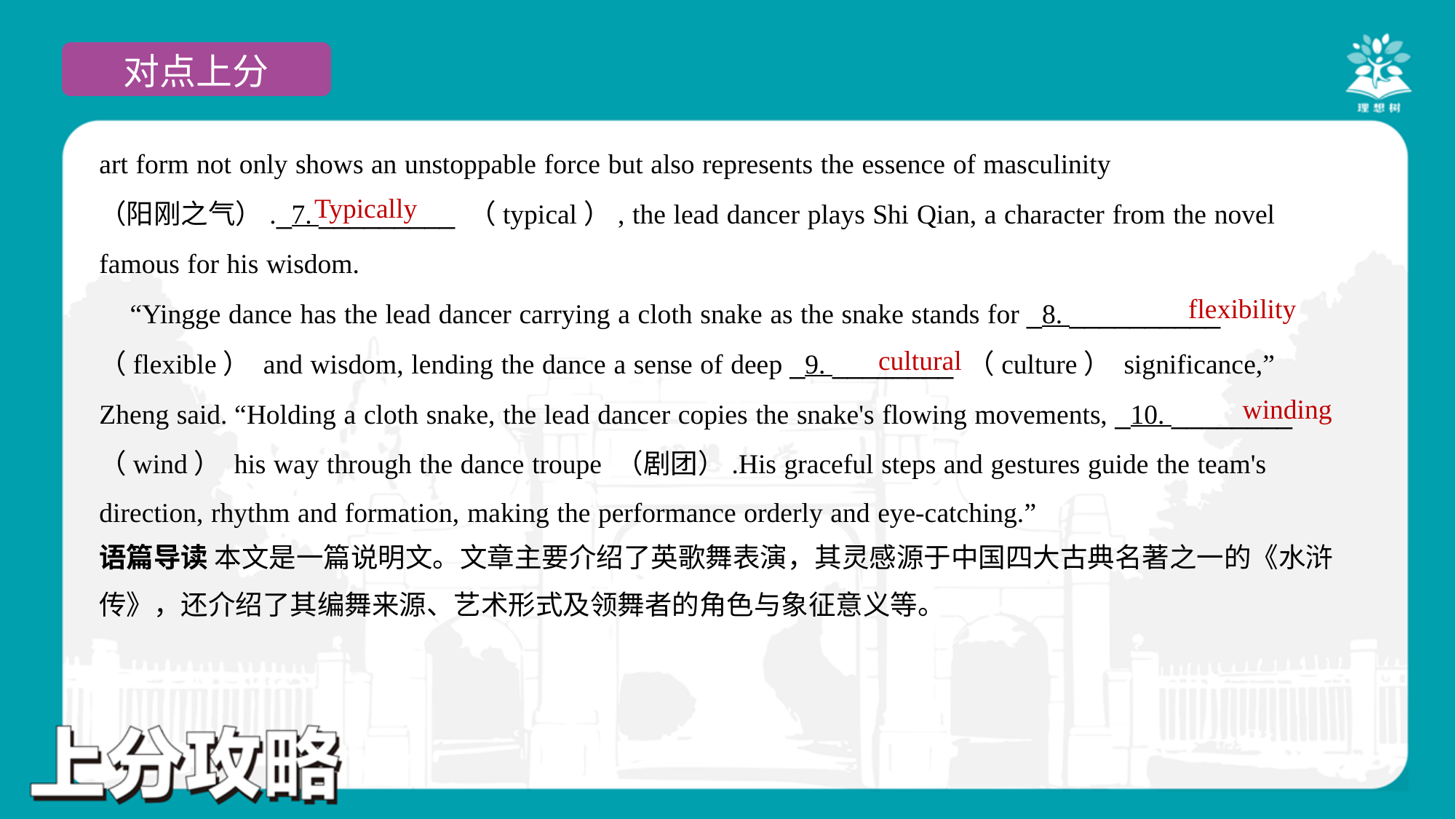

art form not only shows an unstoppable force but also represents the essence of masculinity
（阳刚之气）._7. _________ （typical）, the lead dancer plays Shi Qian, a character from the novel
famous for his wisdom.
    “Yingge dance has the lead dancer carrying a cloth snake as the snake stands for _8. __________
（flexible） and wisdom, lending the dance a sense of deep _9. ________ （culture） significance,”
Zheng said. “Holding a cloth snake, the lead dancer copies the snake's flowing movements, _10. ________
（wind） his way through the dance troupe （剧团）.His graceful steps and gestures guide the team's
direction, rhythm and formation, making the performance orderly and eye-catching.”#1.1.4
Typically
flexibility
cultural
winding
语篇导读 本文是一篇说明文。文章主要介绍了英歌舞表演，其灵感源于中国四大古典名著之一的《水浒
传》，还介绍了其编舞来源、艺术形式及领舞者的角色与象征意义等。